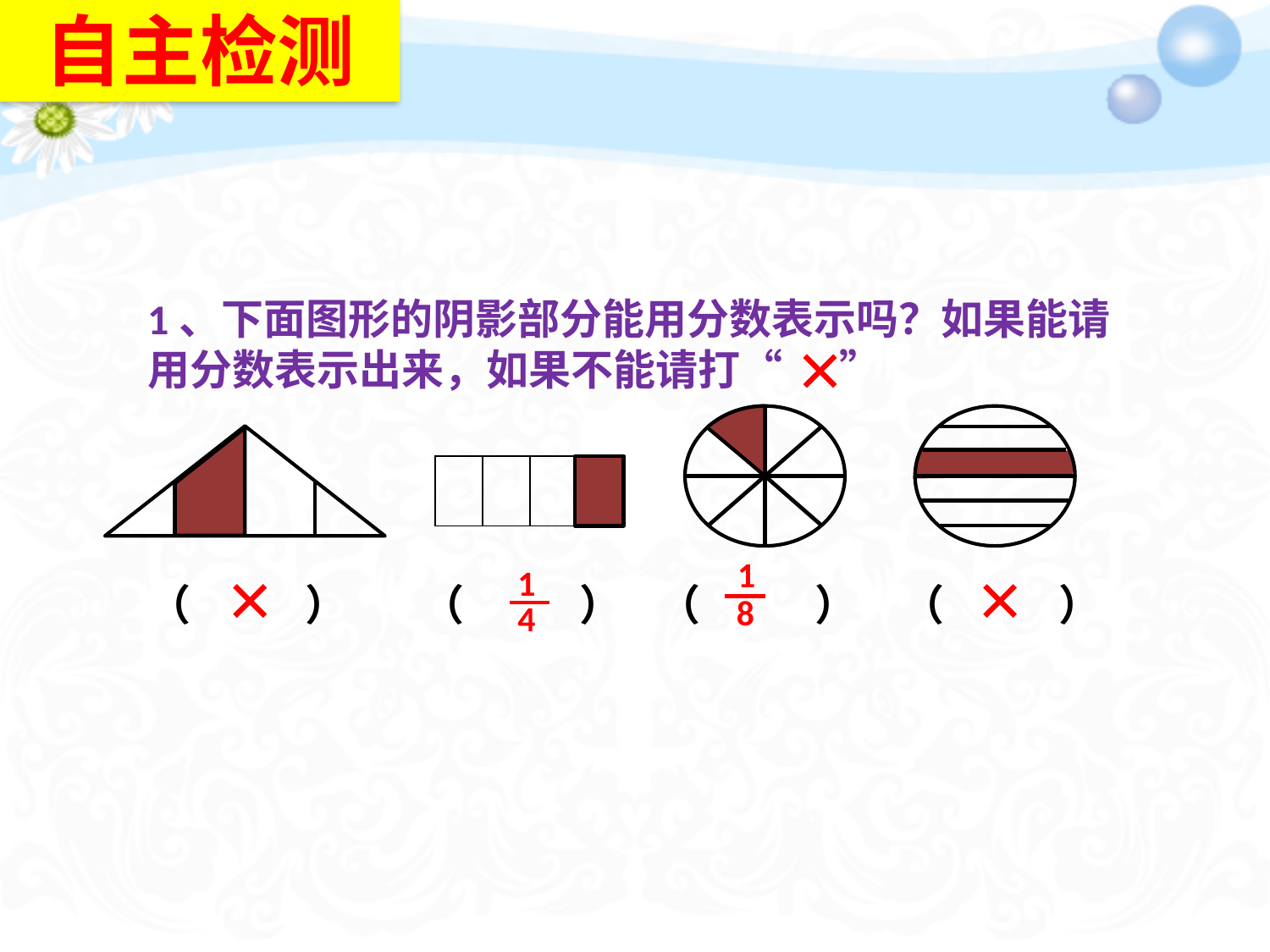

自主检测
1、下面图形的阴影部分能用分数表示吗？如果能请用分数表示出来，如果不能请打“      ”

|  |  |  |  |
| --- | --- | --- | --- |

1
1
（            ）
（            ）
（            ）
（            ）
8
4